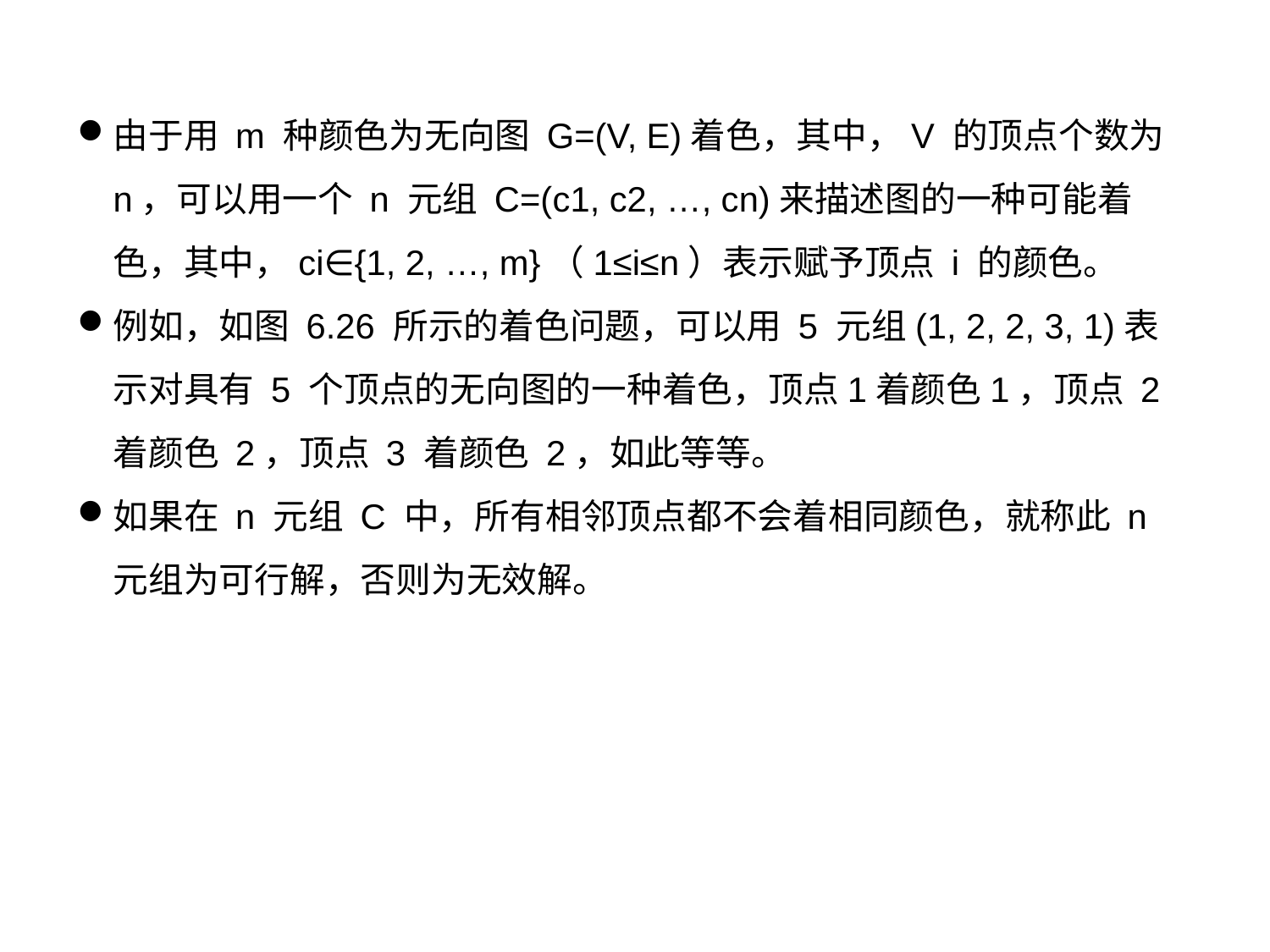

由于用 m 种颜色为无向图 G=(V, E)着色，其中，V 的顶点个数为 n，可以用一个 n 元组 C=(c1, c2, …, cn)来描述图的一种可能着色，其中，ci∈{1, 2, …, m}（1≤i≤n）表示赋予顶点 i 的颜色。
例如，如图 6.26 所示的着色问题，可以用 5 元组(1, 2, 2, 3, 1)表示对具有 5 个顶点的无向图的一种着色，顶点1着颜色1，顶点 2 着颜色 2，顶点 3 着颜色 2，如此等等。
如果在 n 元组 C 中，所有相邻顶点都不会着相同颜色，就称此 n 元组为可行解，否则为无效解。